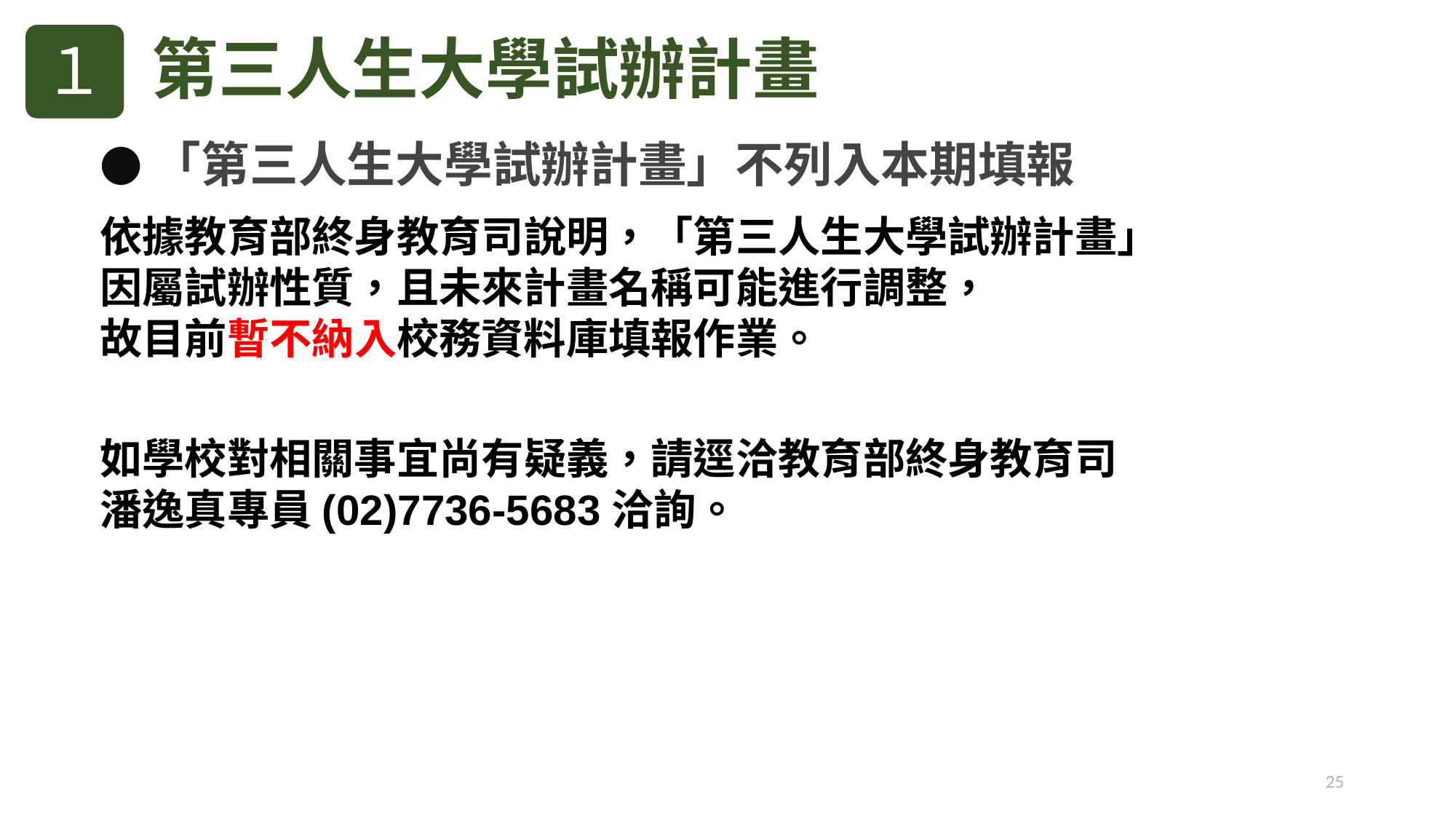

１
第三人生大學試辦計畫
●「第三人生大學試辦計畫」不列入本期填報
依據教育部終身教育司說明，「第三人生大學試辦計畫」
因屬試辦性質，且未來計畫名稱可能進行調整，
故目前暫不納入校務資料庫填報作業。

如學校對相關事宜尚有疑義，請逕洽教育部終身教育司
潘逸真專員(02)7736-5683洽詢。
25